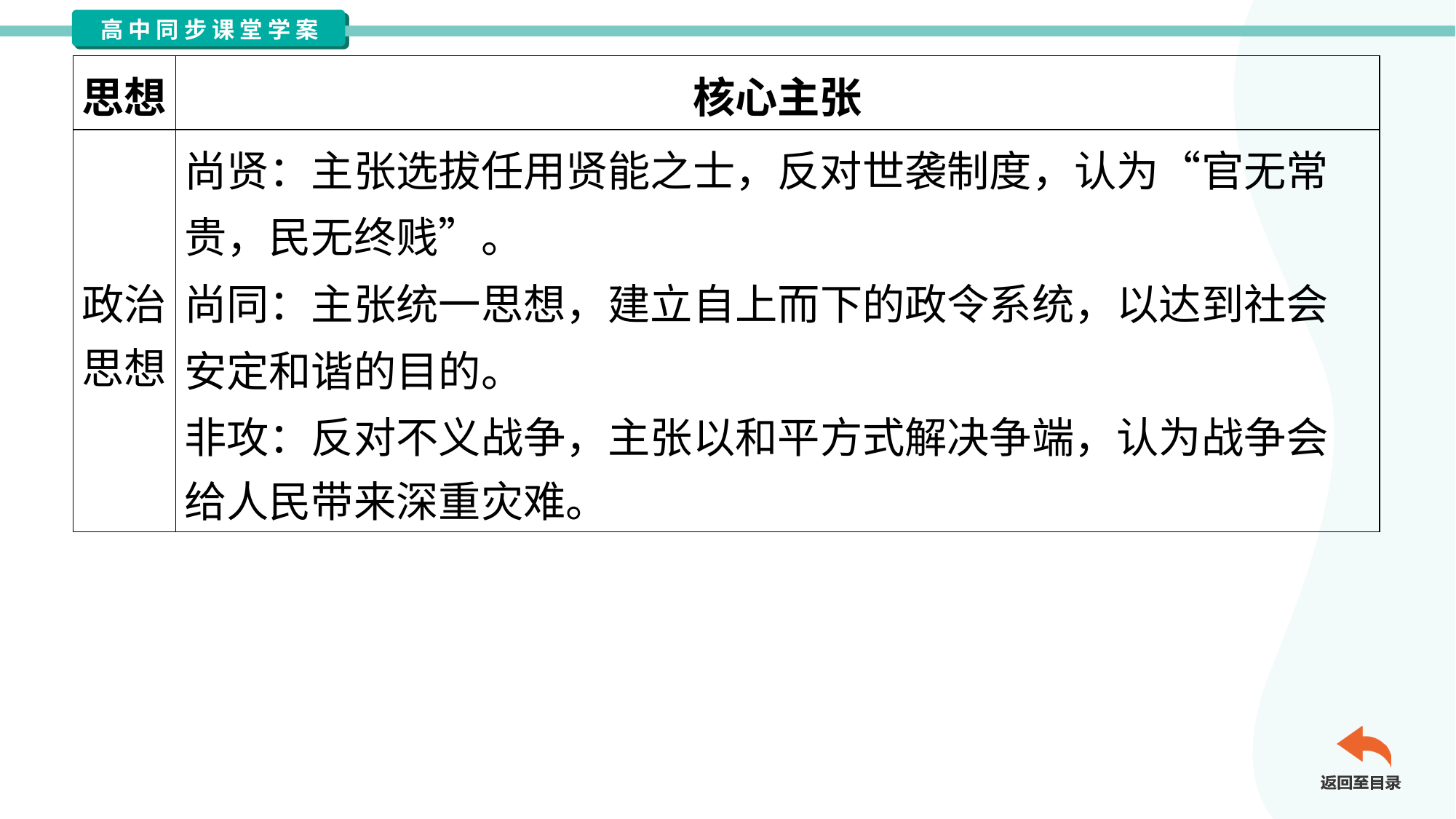

| 思想 | 核心主张 |
| --- | --- |
| 政治 思想 | 尚贤：主张选拔任用贤能之士，反对世袭制度，认为“官无常 贵，民无终贱”。 尚同：主张统一思想，建立自上而下的政令系统，以达到社会 安定和谐的目的。 非攻：反对不义战争，主张以和平方式解决争端，认为战争会 给人民带来深重灾难。 |